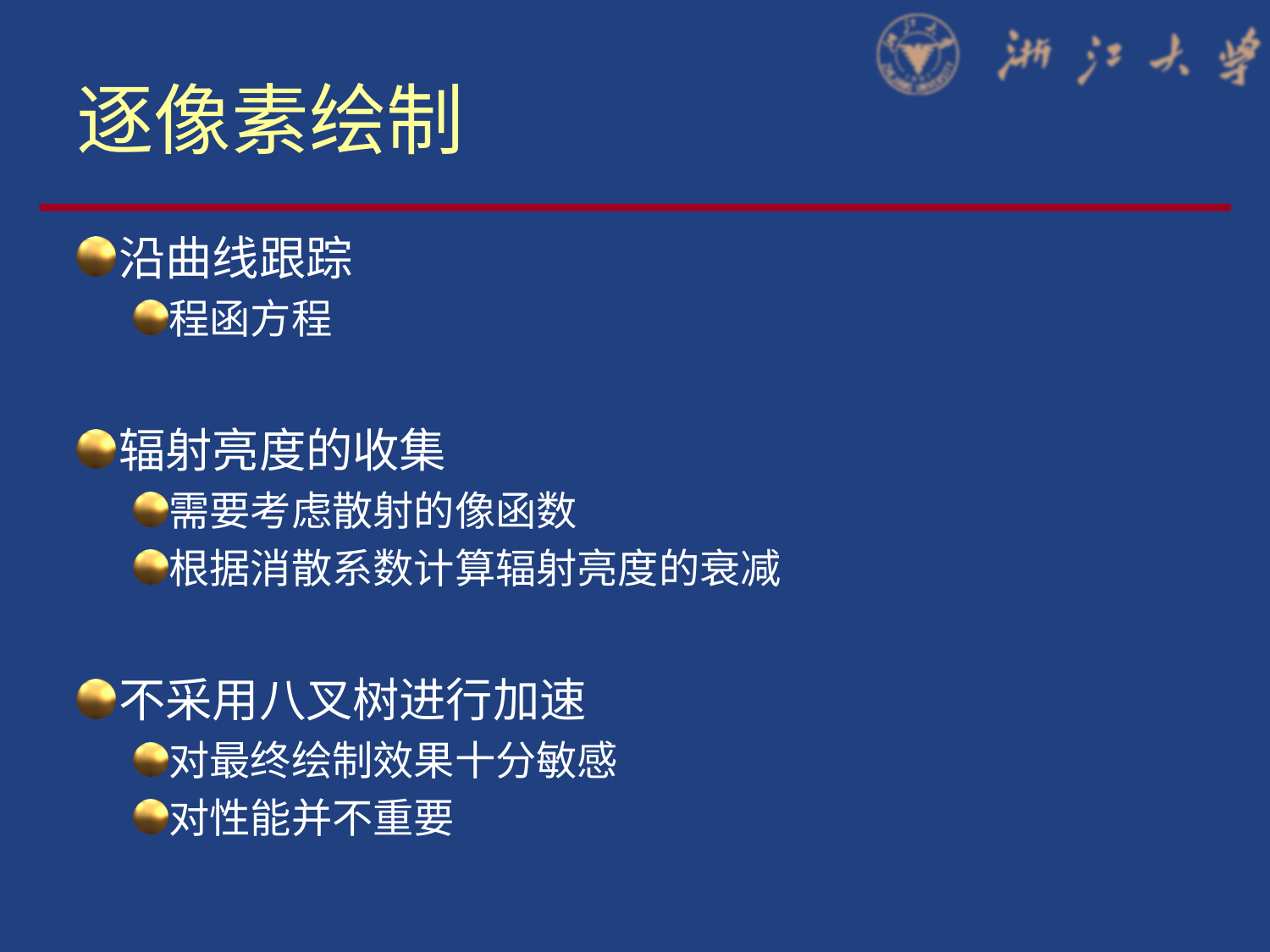

# 逐像素绘制
沿曲线跟踪
程函方程

辐射亮度的收集
需要考虑散射的像函数
根据消散系数计算辐射亮度的衰减

不采用八叉树进行加速
对最终绘制效果十分敏感
对性能并不重要